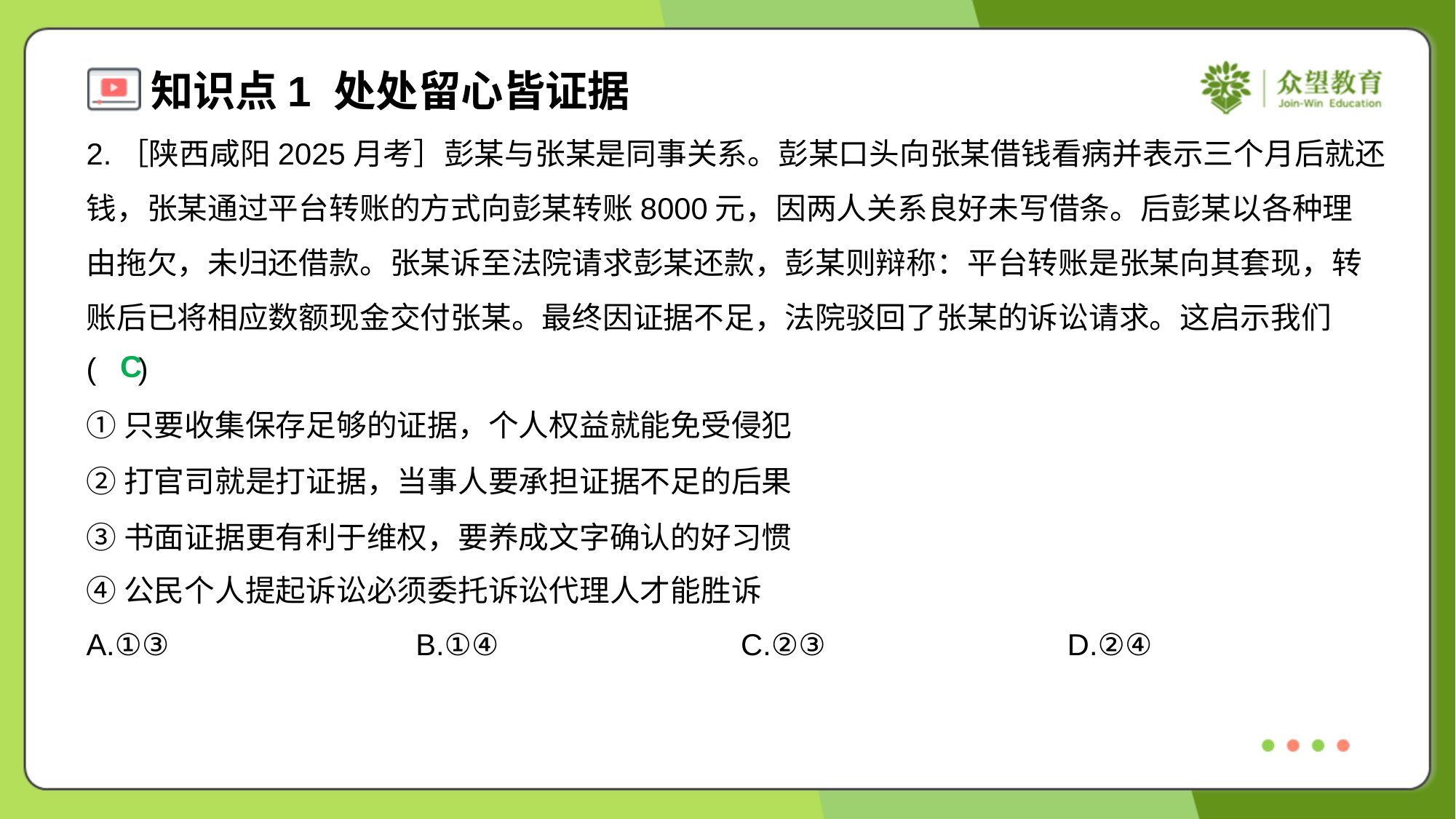

2.［陕西咸阳2025月考］彭某与张某是同事关系。彭某口头向张某借钱看病并表示三个月后就还
钱，张某通过平台转账的方式向彭某转账8000元，因两人关系良好未写借条。后彭某以各种理
由拖欠，未归还借款。张某诉至法院请求彭某还款，彭某则辩称：平台转账是张某向其套现，转
账后已将相应数额现金交付张某。最终因证据不足，法院驳回了张某的诉讼请求。这启示我们
(     )
C
①只要收集保存足够的证据，个人权益就能免受侵犯
②打官司就是打证据，当事人要承担证据不足的后果
③书面证据更有利于维权，要养成文字确认的好习惯
④公民个人提起诉讼必须委托诉讼代理人才能胜诉
A.①③	B.①④	C.②③	D.②④